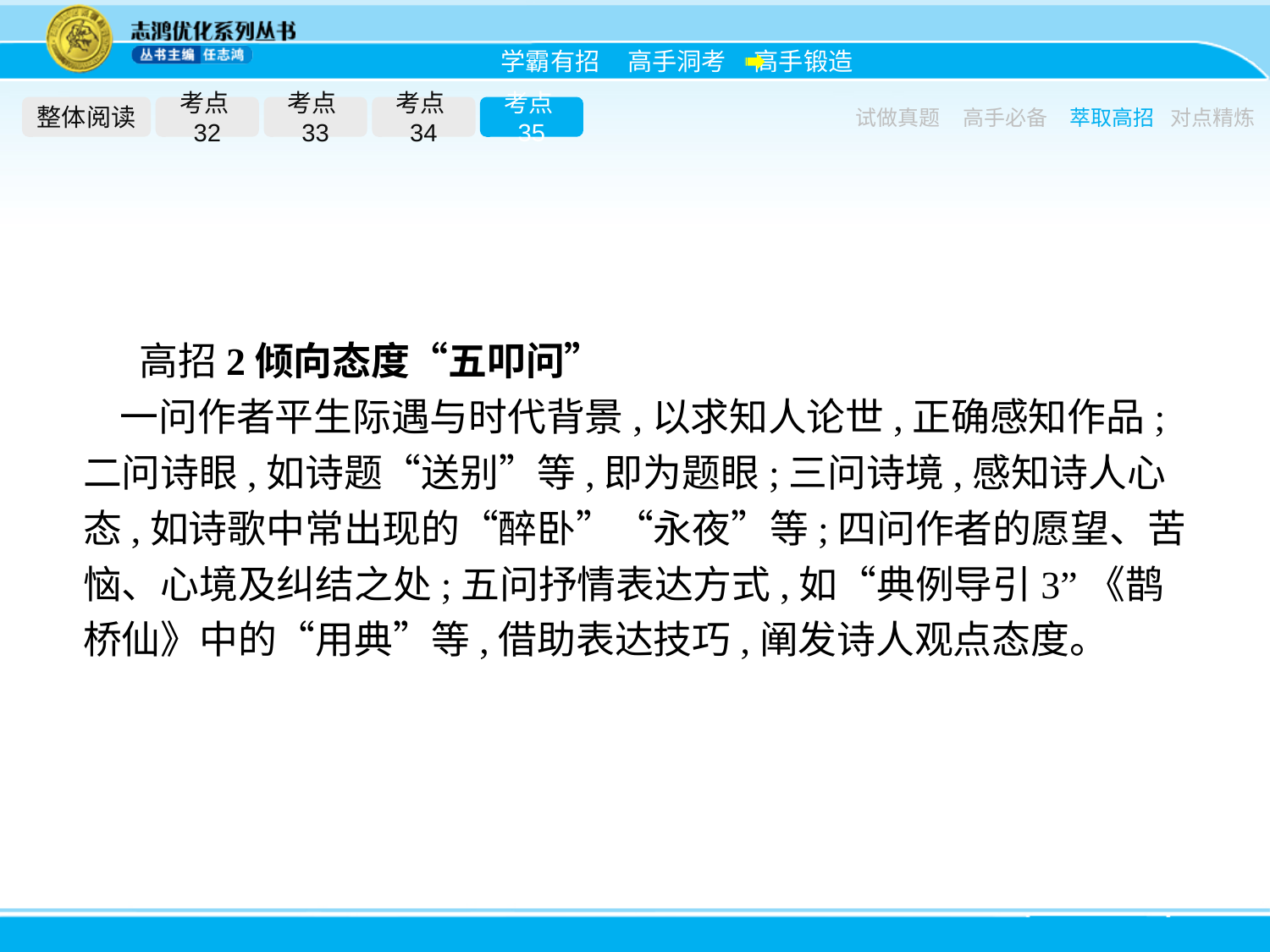

整体阅读
考点32
考点33
考点34
考点35
试做真题
高手必备
萃取高招
对点精炼
高招2倾向态度“五叩问”
一问作者平生际遇与时代背景,以求知人论世,正确感知作品;二问诗眼,如诗题“送别”等,即为题眼;三问诗境,感知诗人心态,如诗歌中常出现的“醉卧”“永夜”等;四问作者的愿望、苦恼、心境及纠结之处;五问抒情表达方式,如“典例导引3”《鹊桥仙》中的“用典”等,借助表达技巧,阐发诗人观点态度。